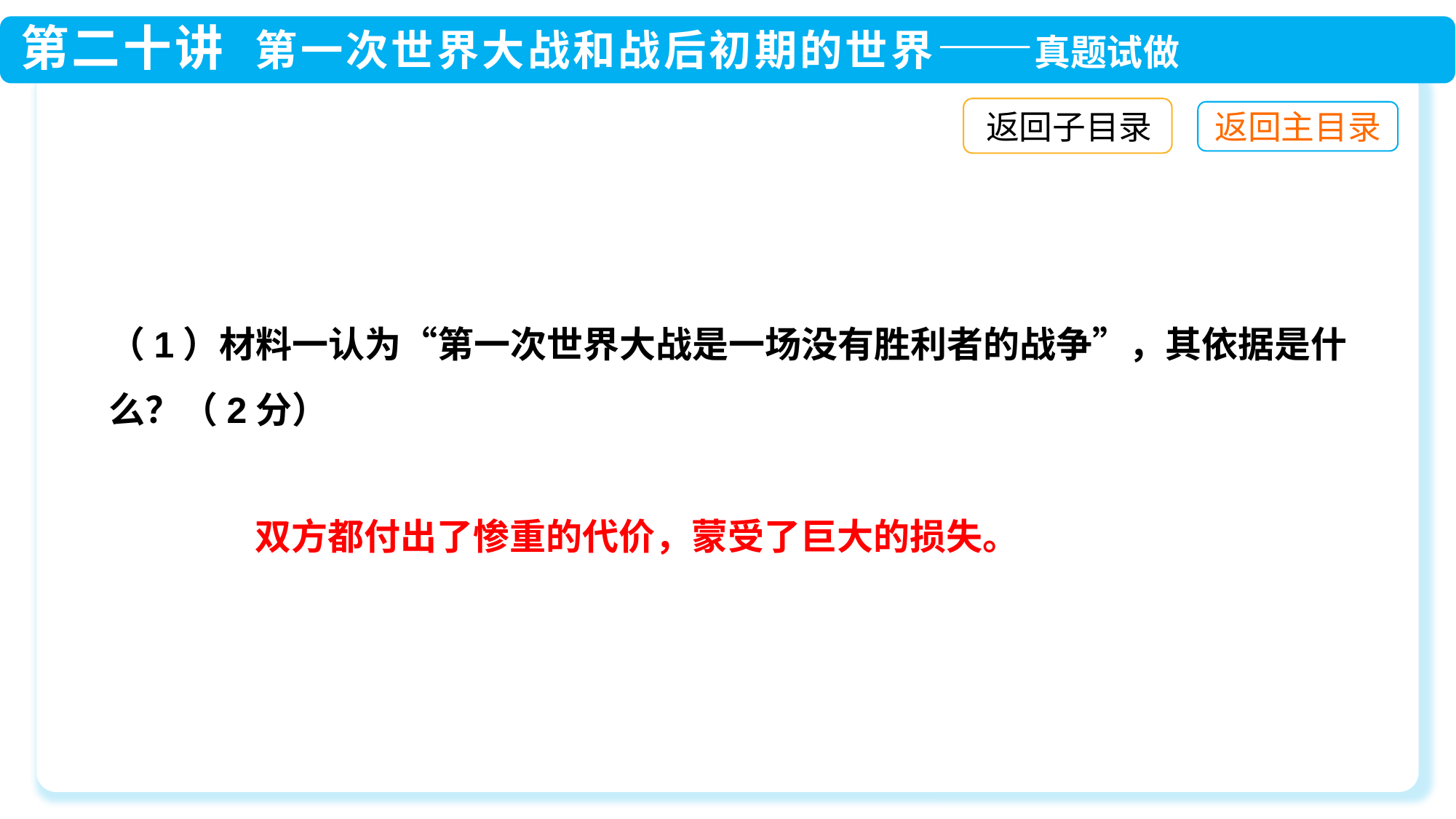

返回子目录
（1）材料一认为“第一次世界大战是一场没有胜利者的战争”，其依据是什么？（2分）
双方都付出了惨重的代价，蒙受了巨大的损失。